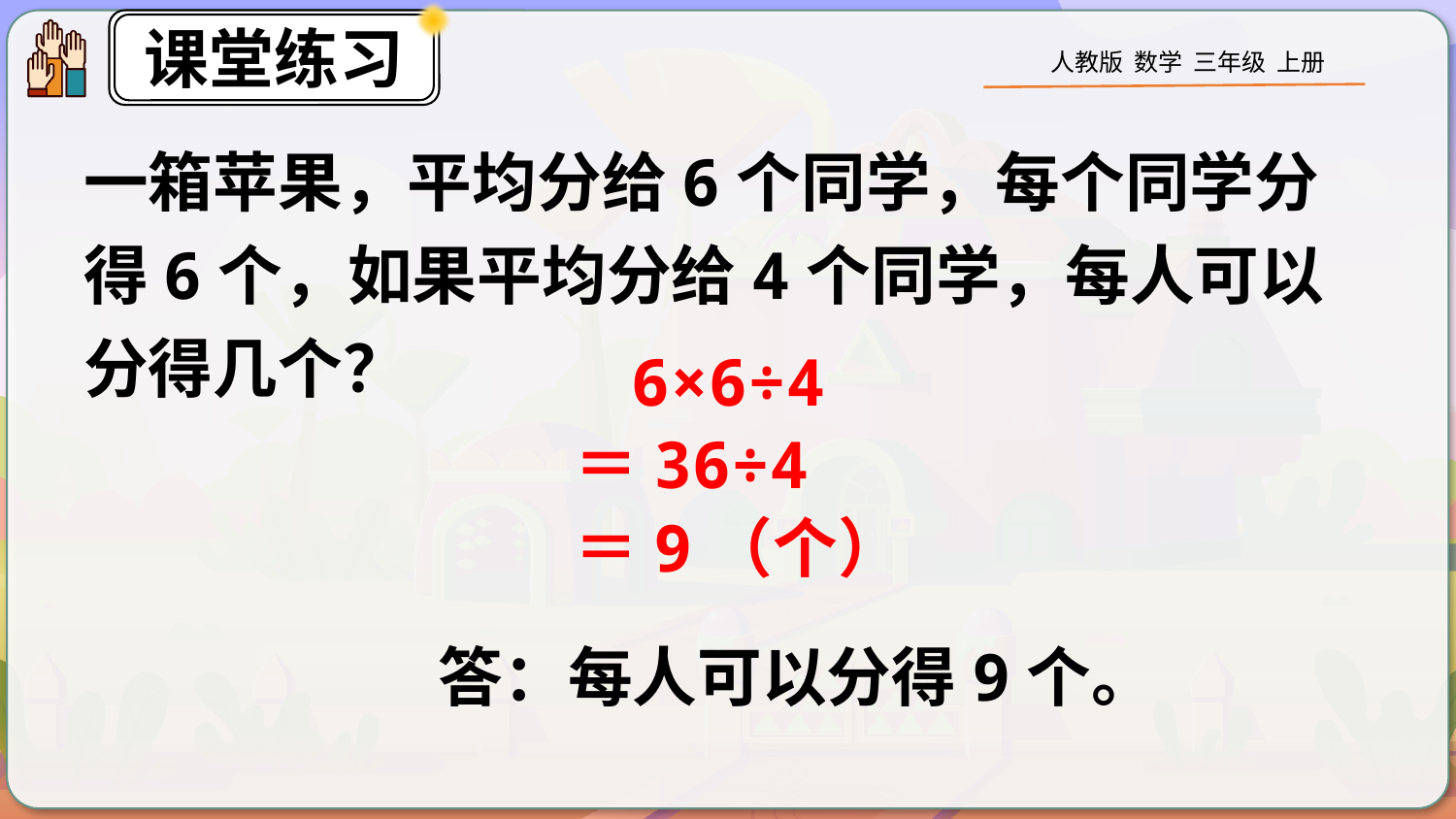

一箱苹果，平均分给6个同学，每个同学分得6个，如果平均分给4个同学，每人可以分得几个？
6×6÷4
＝36÷4
＝9（个）
答：每人可以分得9个。